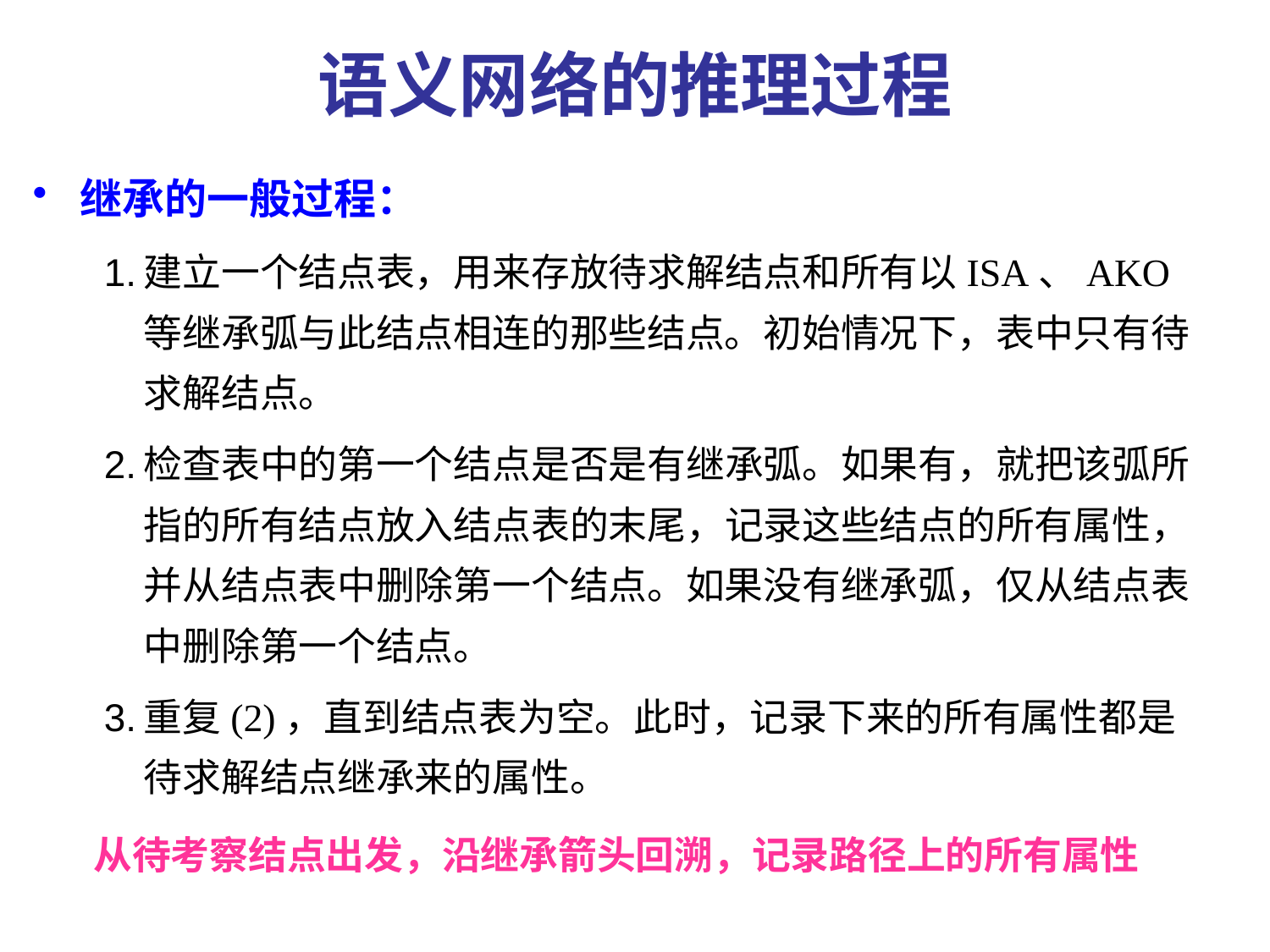

# 语义网络的推理过程
继承的一般过程：
建立一个结点表，用来存放待求解结点和所有以ISA、AKO等继承弧与此结点相连的那些结点。初始情况下，表中只有待求解结点。
检查表中的第一个结点是否是有继承弧。如果有，就把该弧所指的所有结点放入结点表的末尾，记录这些结点的所有属性，并从结点表中删除第一个结点。如果没有继承弧，仅从结点表中删除第一个结点。
重复(2)，直到结点表为空。此时，记录下来的所有属性都是待求解结点继承来的属性。

从待考察结点出发，沿继承箭头回溯，记录路径上的所有属性